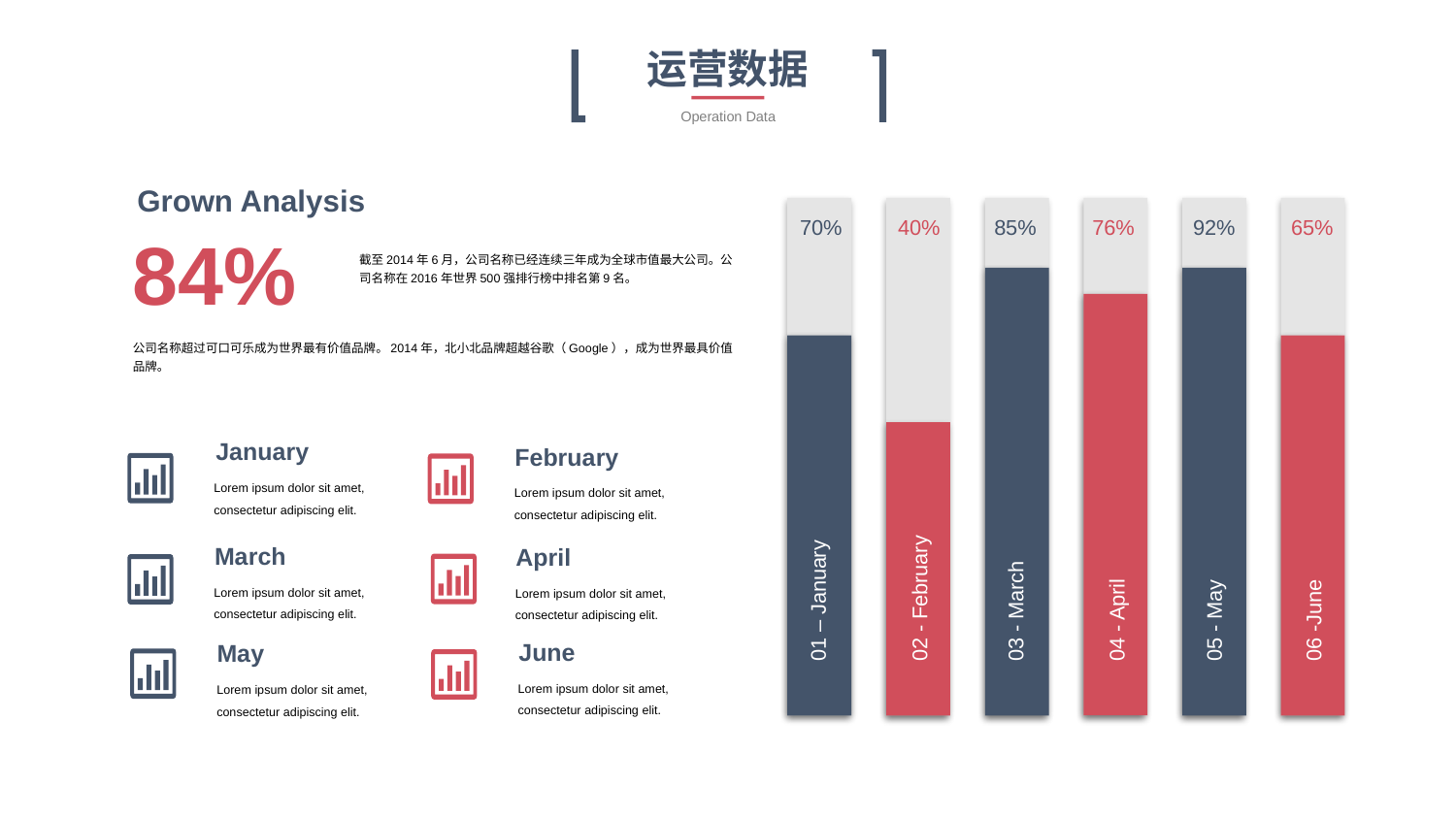

运营数据

Operation Data

Grown Analysis

85%

03 - March

76%

04 - April

05 - May
92%

70%

01 – January

40%

02 - February

06 -June
65%
84%
截至2014年6月，公司名称已经连续三年成为全球市值最大公司。公司名称在2016年世界500强排行榜中排名第9名。
公司名称超过可口可乐成为世界最有价值品牌。2014年，北小北品牌超越谷歌（Google），成为世界最具价值品牌。
January
February

Lorem ipsum dolor sit amet, consectetur adipiscing elit.
Lorem ipsum dolor sit amet, consectetur adipiscing elit.
March
April

Lorem ipsum dolor sit amet, consectetur adipiscing elit.
Lorem ipsum dolor sit amet, consectetur adipiscing elit.
June
May

Lorem ipsum dolor sit amet, consectetur adipiscing elit.
Lorem ipsum dolor sit amet, consectetur adipiscing elit.